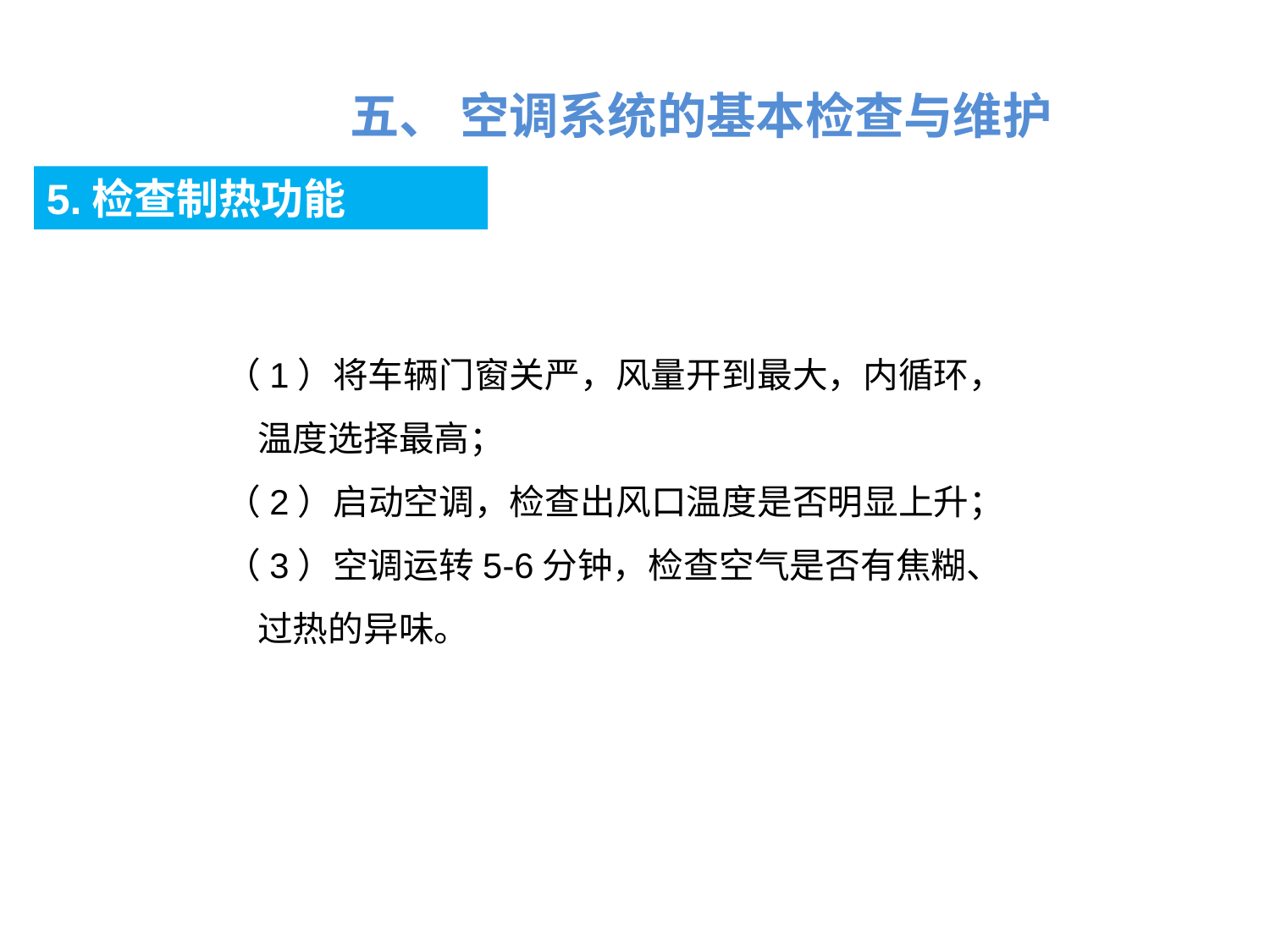

五、 空调系统的基本检查与维护
5.检查制热功能
（1）将车辆门窗关严，风量开到最大，内循环，
   温度选择最高；
（2）启动空调，检查出风口温度是否明显上升；
（3）空调运转5-6分钟，检查空气是否有焦糊、
   过热的异味。